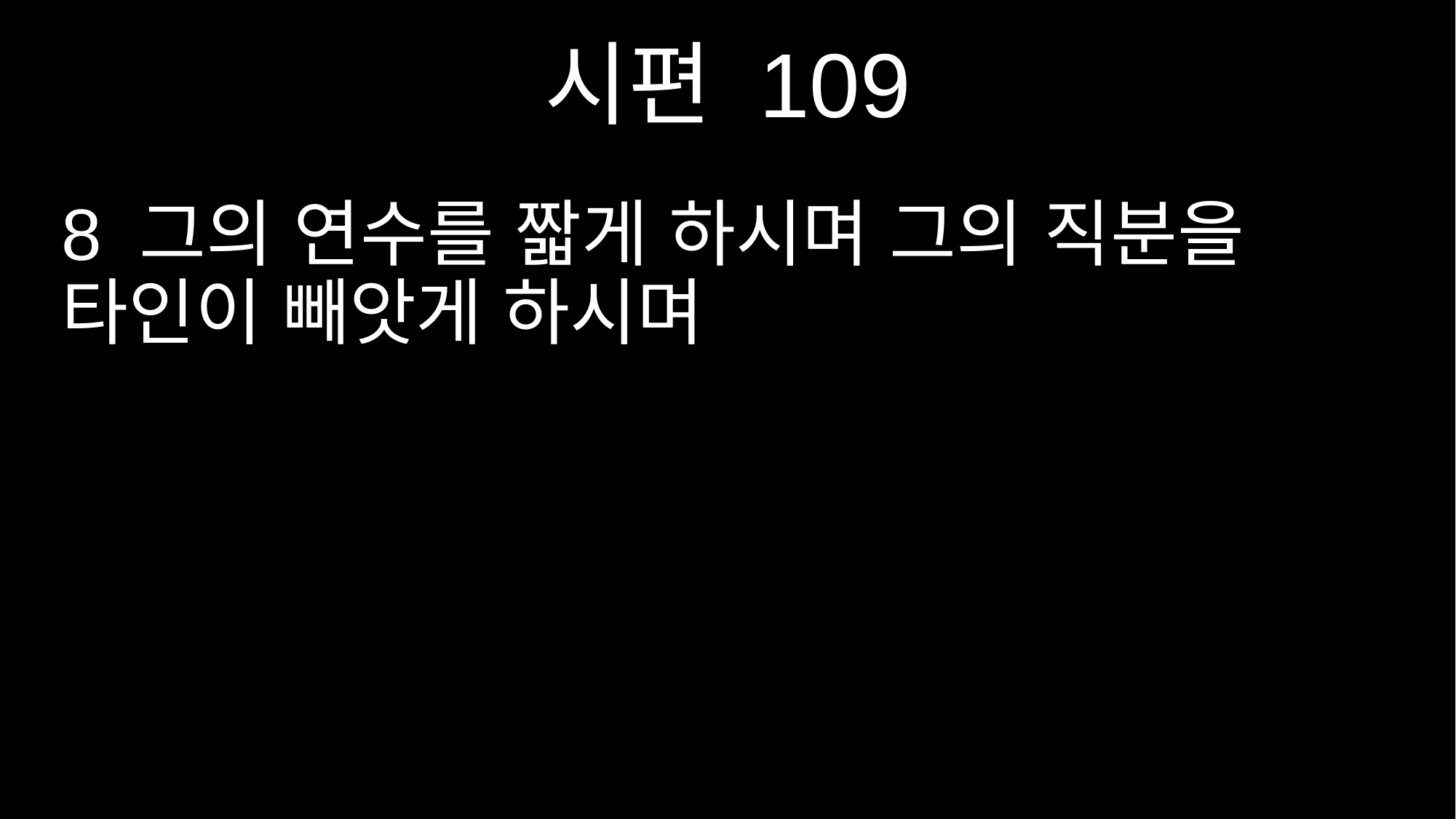

시편 109
8 그의 연수를 짧게 하시며 그의 직분을 타인이 빼앗게 하시며